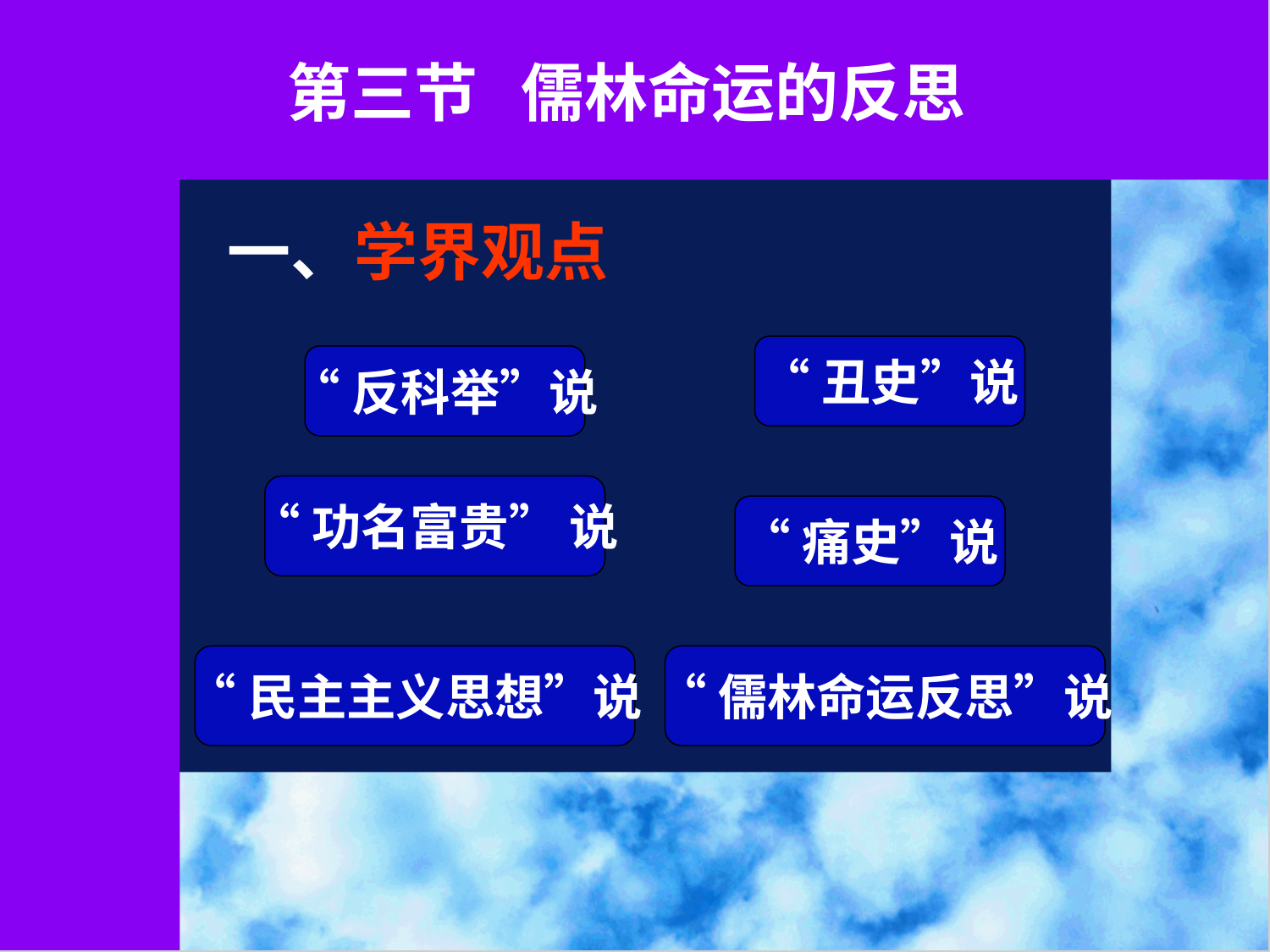

第三节   儒林命运的反思
一、学界观点
“丑史”说
“反科举”说
“功名富贵” 说
“痛史”说
“民主主义思想”说
“儒林命运反思”说